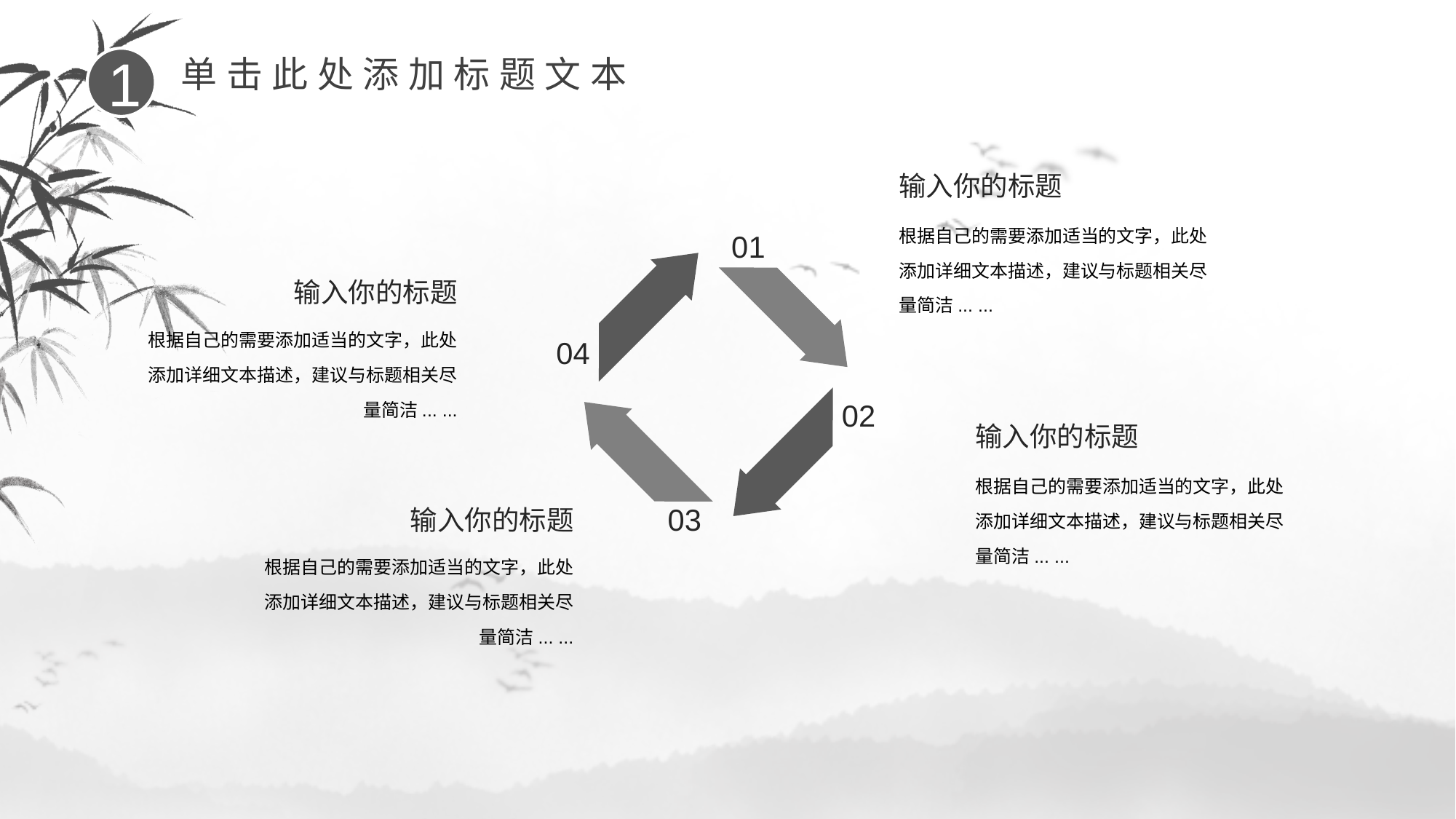

单击此处添加标题文本
1
输入你的标题
根据自己的需要添加适当的文字，此处添加详细文本描述，建议与标题相关尽量简洁... ...
01

04
02

03
输入你的标题
根据自己的需要添加适当的文字，此处添加详细文本描述，建议与标题相关尽量简洁... ...
输入你的标题
根据自己的需要添加适当的文字，此处添加详细文本描述，建议与标题相关尽量简洁... ...
输入你的标题
根据自己的需要添加适当的文字，此处添加详细文本描述，建议与标题相关尽量简洁... ...